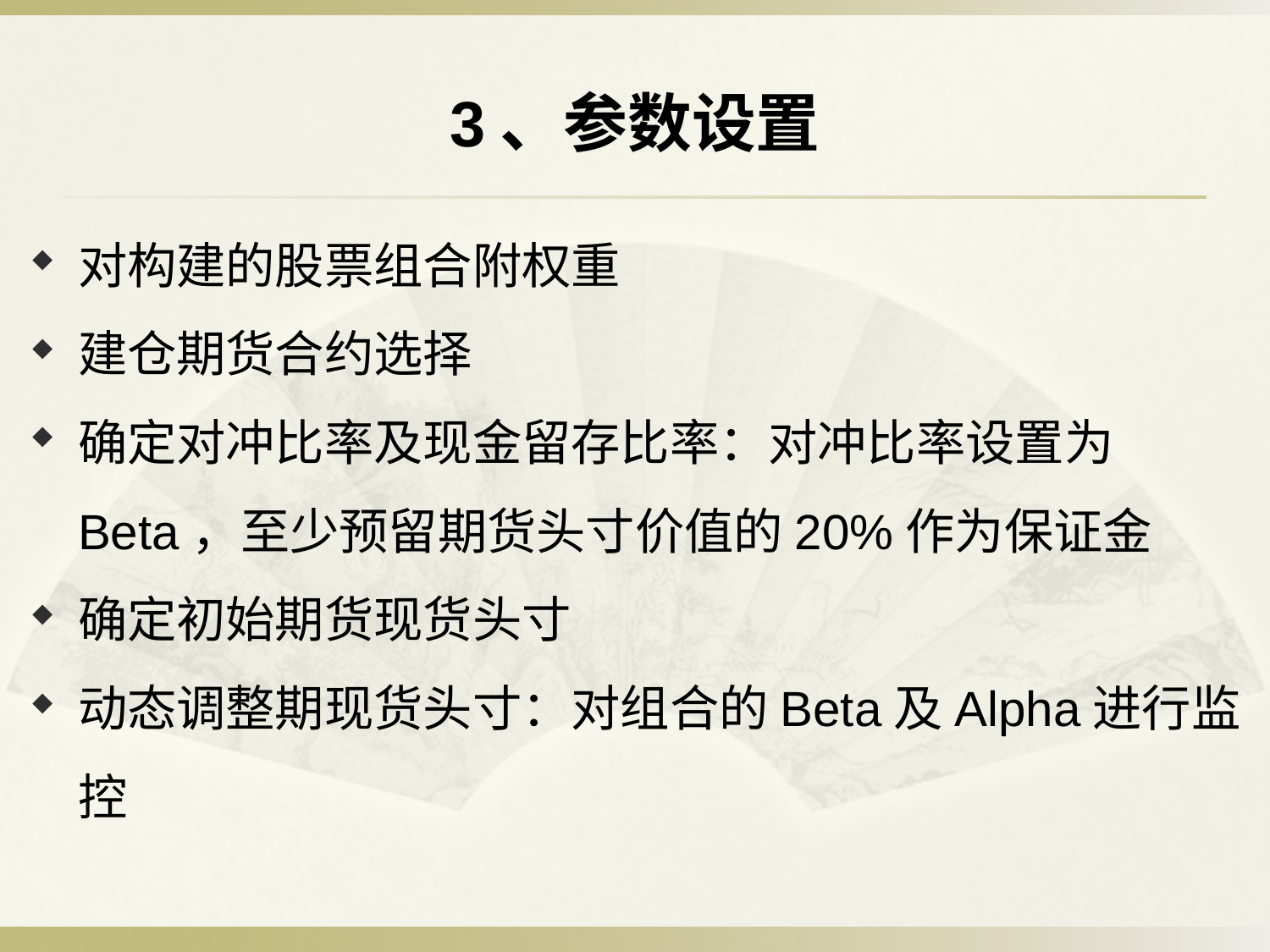

# 3、参数设置
对构建的股票组合附权重
建仓期货合约选择
确定对冲比率及现金留存比率：对冲比率设置为Beta，至少预留期货头寸价值的20%作为保证金
确定初始期货现货头寸
动态调整期现货头寸：对组合的Beta及Alpha进行监控